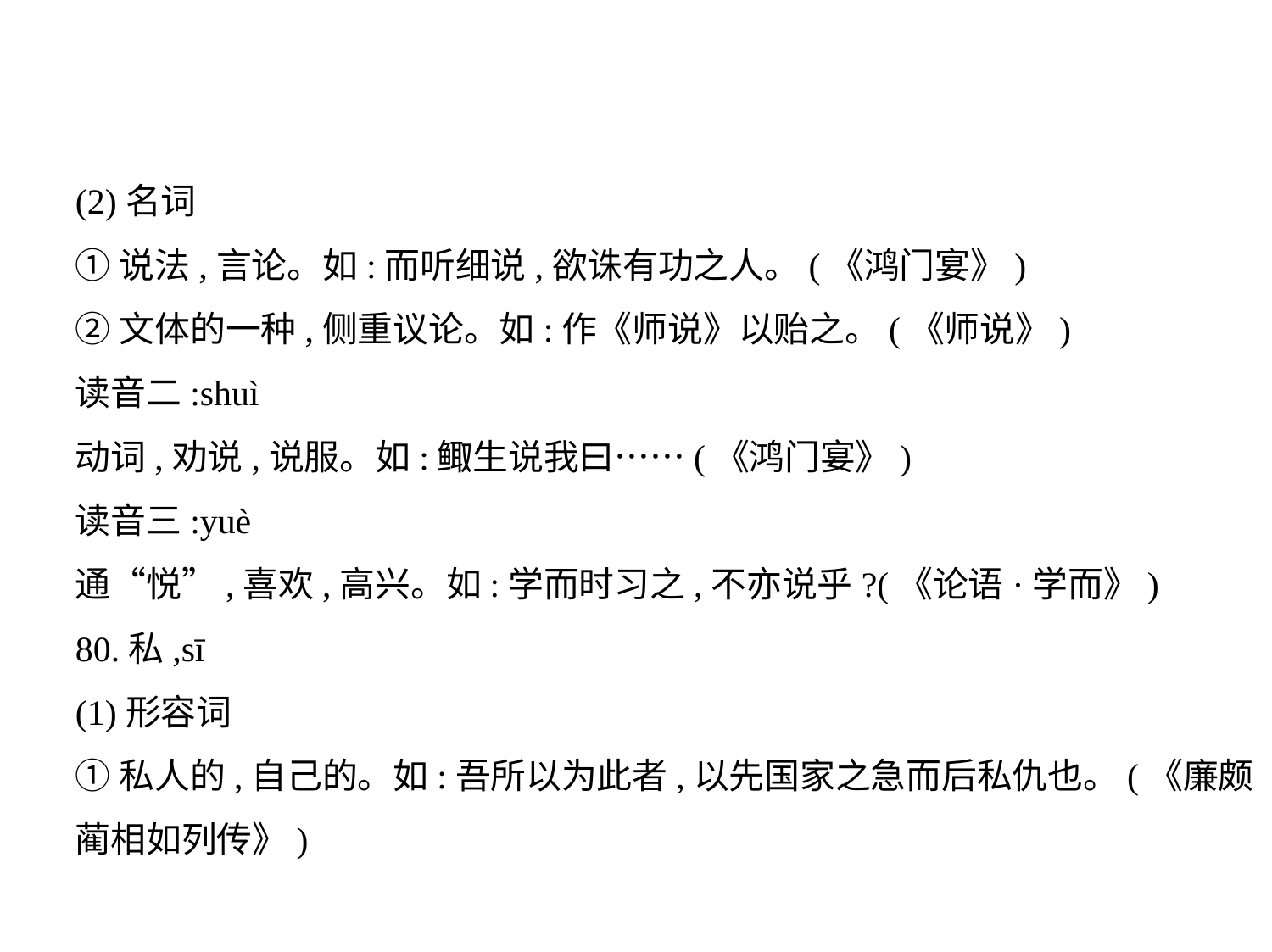

(2)名词
①说法,言论。如:而听细说,欲诛有功之人。(《鸿门宴》)
②文体的一种,侧重议论。如:作《师说》以贻之。(《师说》)
读音二:shuì
动词,劝说,说服。如:鲰生说我曰……(《鸿门宴》)
读音三:yuè
通“悦”,喜欢,高兴。如:学而时习之,不亦说乎?(《论语·学而》)
80.私,sī
(1)形容词
①私人的,自己的。如:吾所以为此者,以先国家之急而后私仇也。(《廉颇
蔺相如列传》)